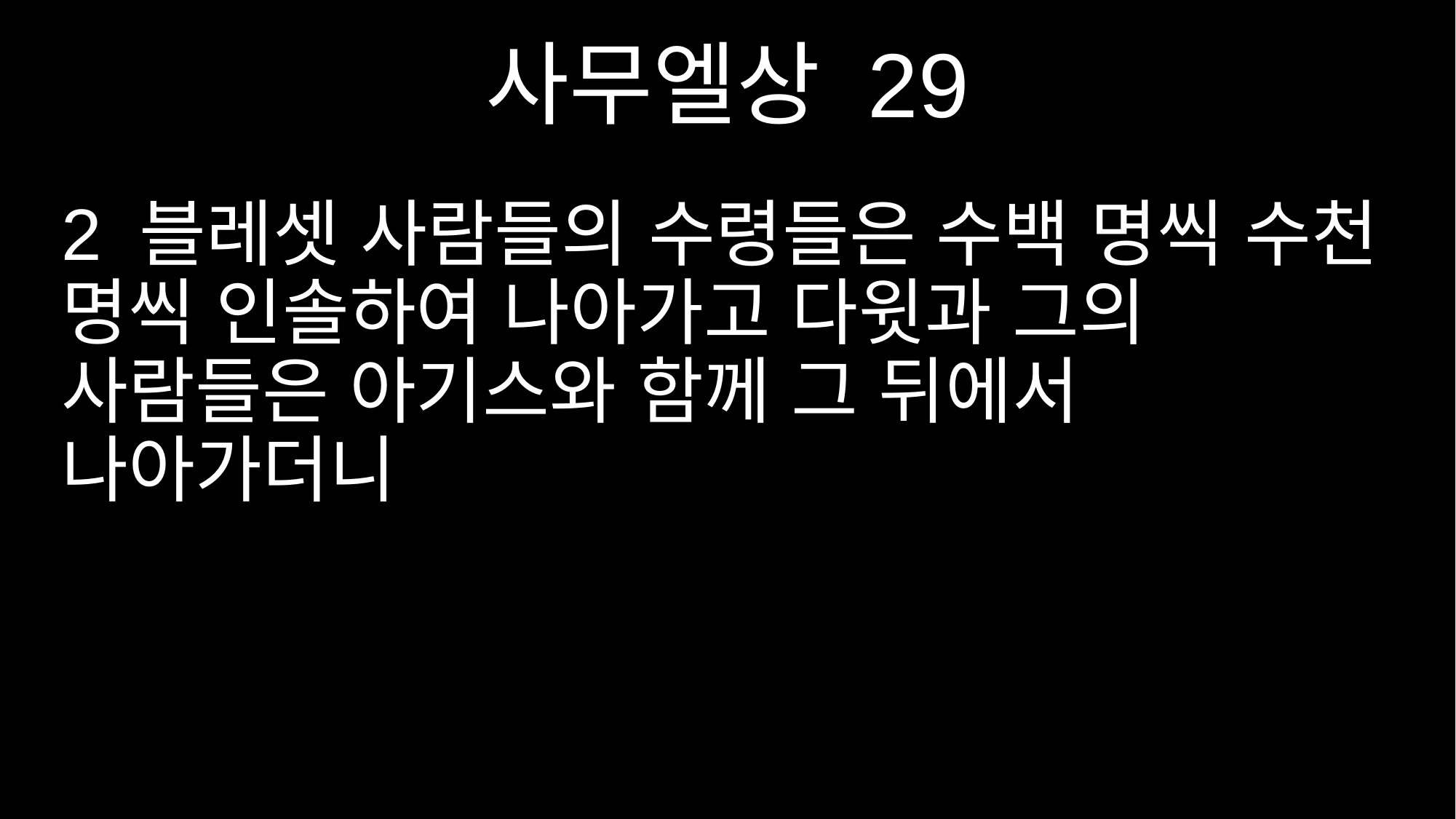

사무엘상 29
2 블레셋 사람들의 수령들은 수백 명씩 수천 명씩 인솔하여 나아가고 다윗과 그의 사람들은 아기스와 함께 그 뒤에서 나아가더니